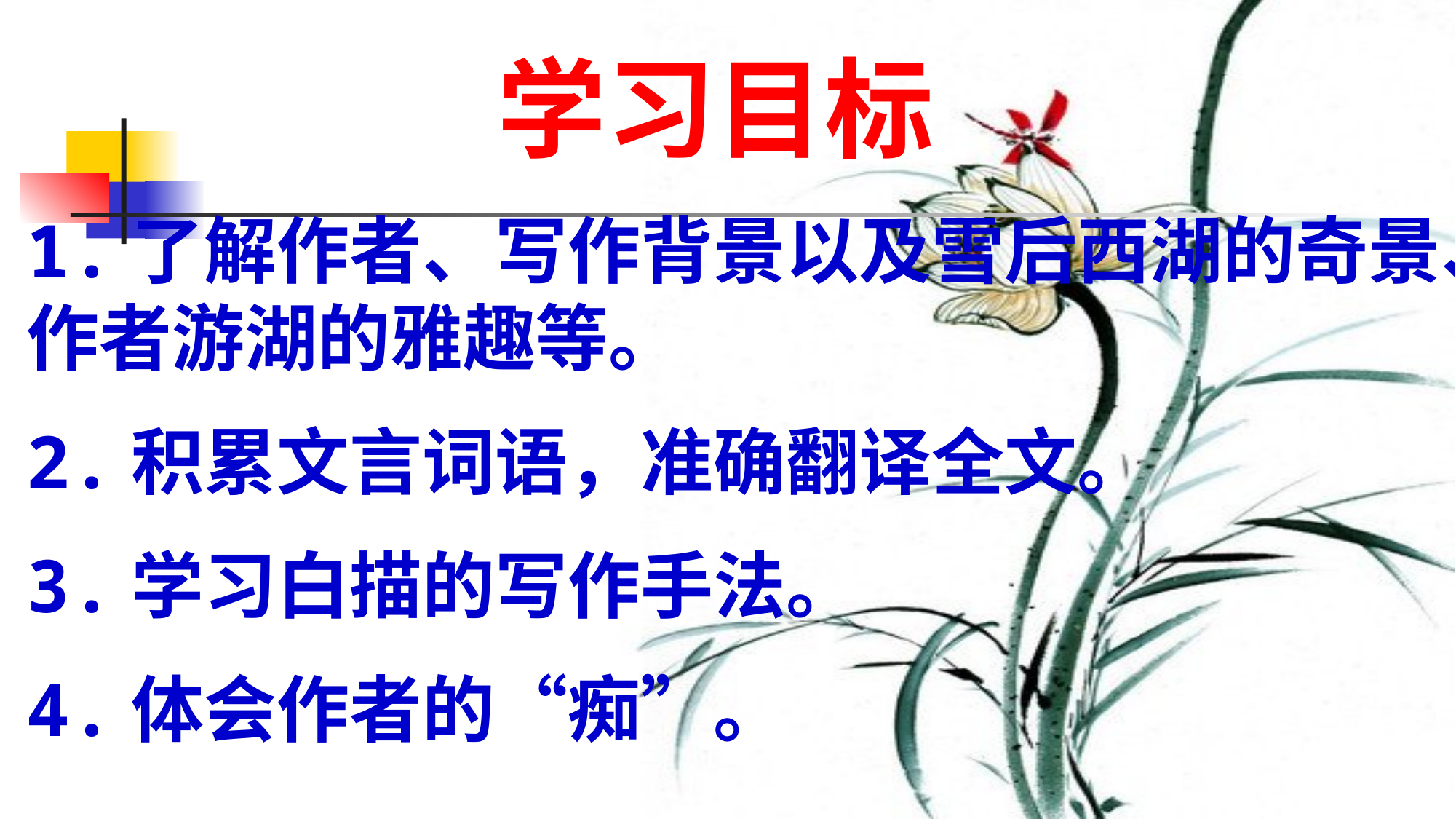

学习目标
1.了解作者、写作背景以及雪后西湖的奇景、作者游湖的雅趣等。
2.积累文言词语，准确翻译全文。
3.学习白描的写作手法。
4.体会作者的“痴”。